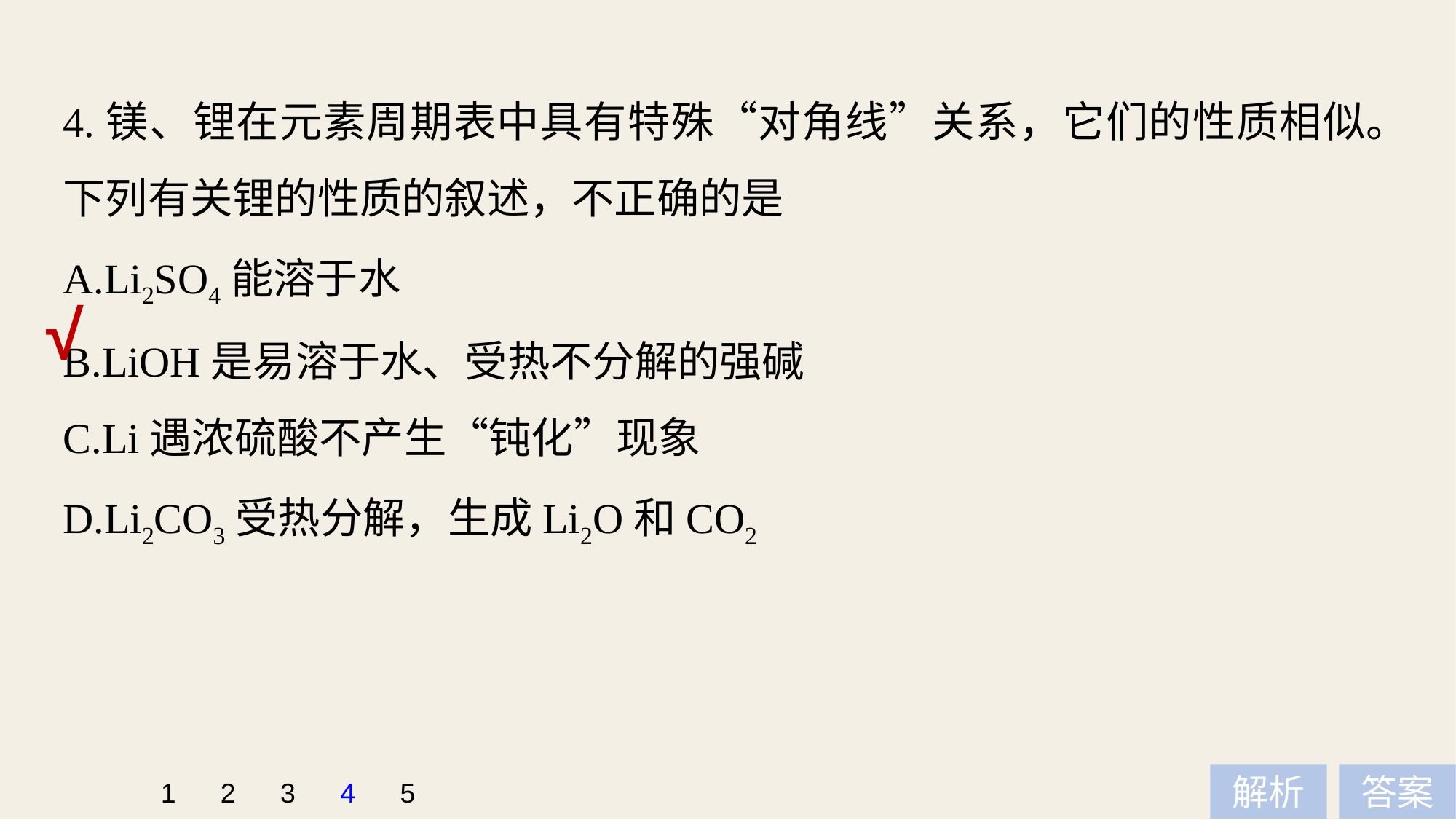

4.镁、锂在元素周期表中具有特殊“对角线”关系，它们的性质相似。下列有关锂的性质的叙述，不正确的是
A.Li2SO4能溶于水
B.LiOH是易溶于水、受热不分解的强碱
C.Li遇浓硫酸不产生“钝化”现象
D.Li2CO3受热分解，生成Li2O和CO2
√
1
2
3
4
5
解析
答案